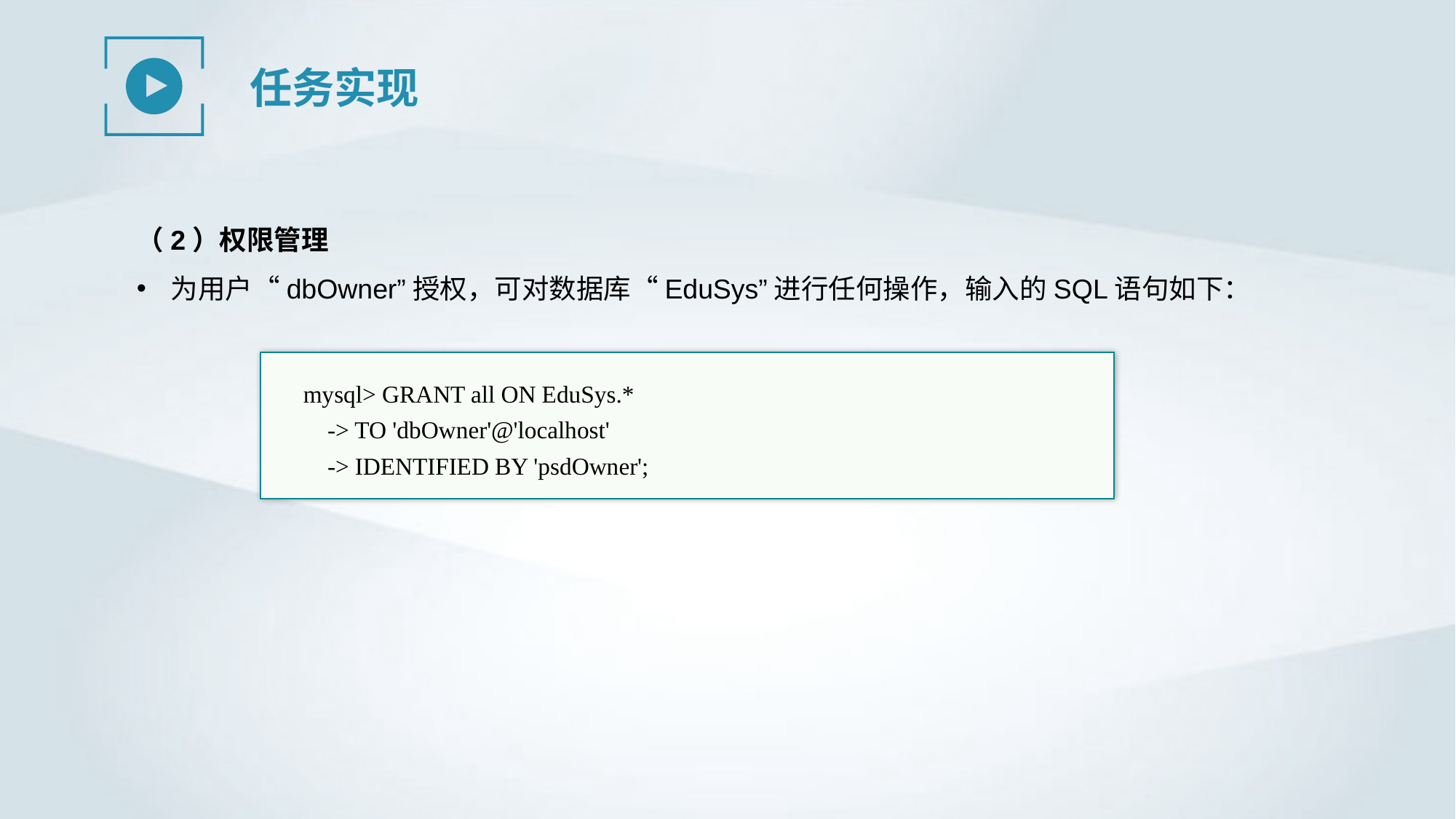

任务实现
（2）权限管理
为用户“dbOwner”授权，可对数据库“EduSys”进行任何操作，输入的SQL语句如下：
mysql> GRANT all ON EduSys.*
    -> TO 'dbOwner'@'localhost'
    -> IDENTIFIED BY 'psdOwner';